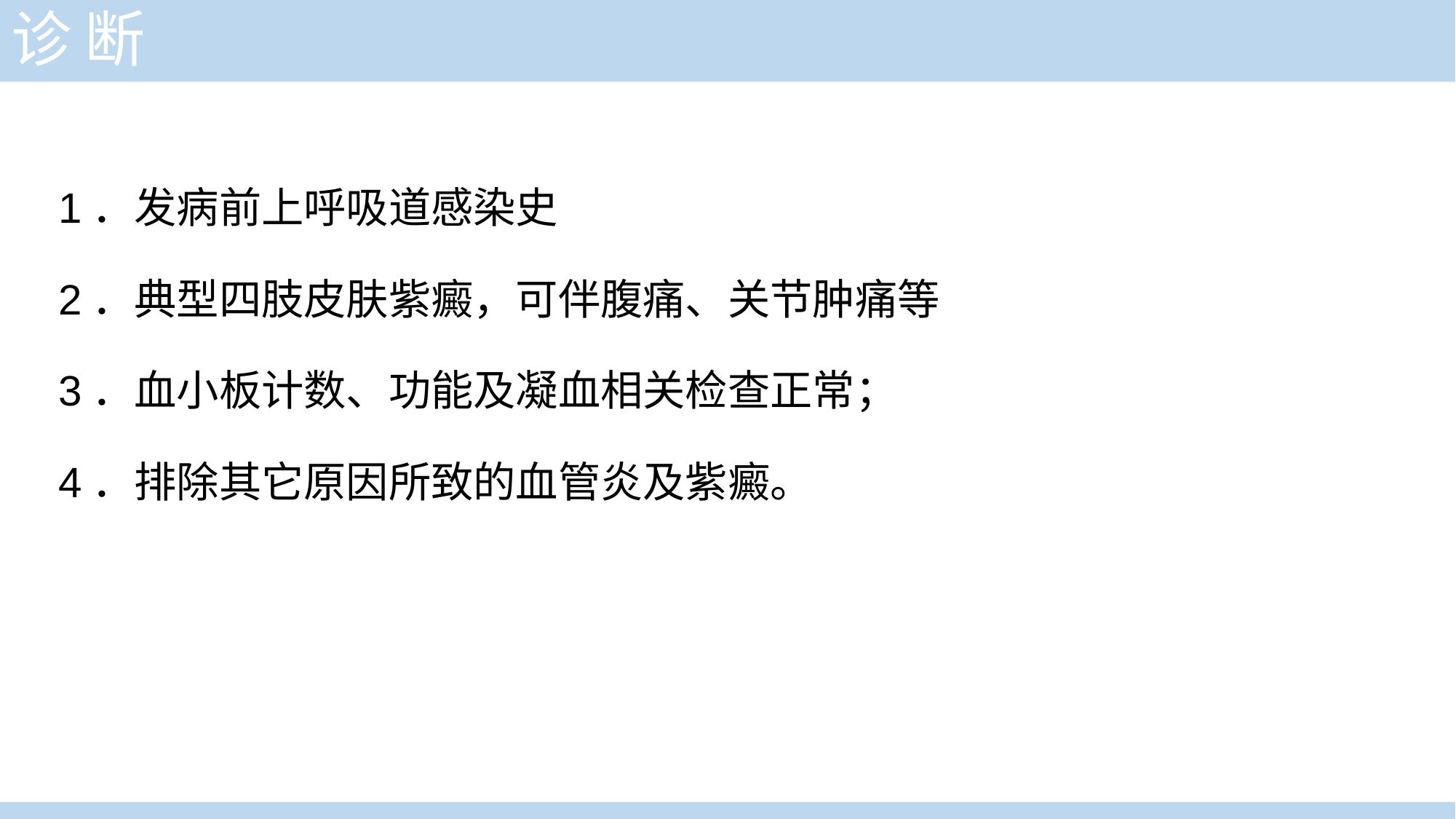

诊 断
1．发病前上呼吸道感染史
2．典型四肢皮肤紫癜，可伴腹痛、关节肿痛等
3．血小板计数、功能及凝血相关检查正常；
4．排除其它原因所致的血管炎及紫癜。